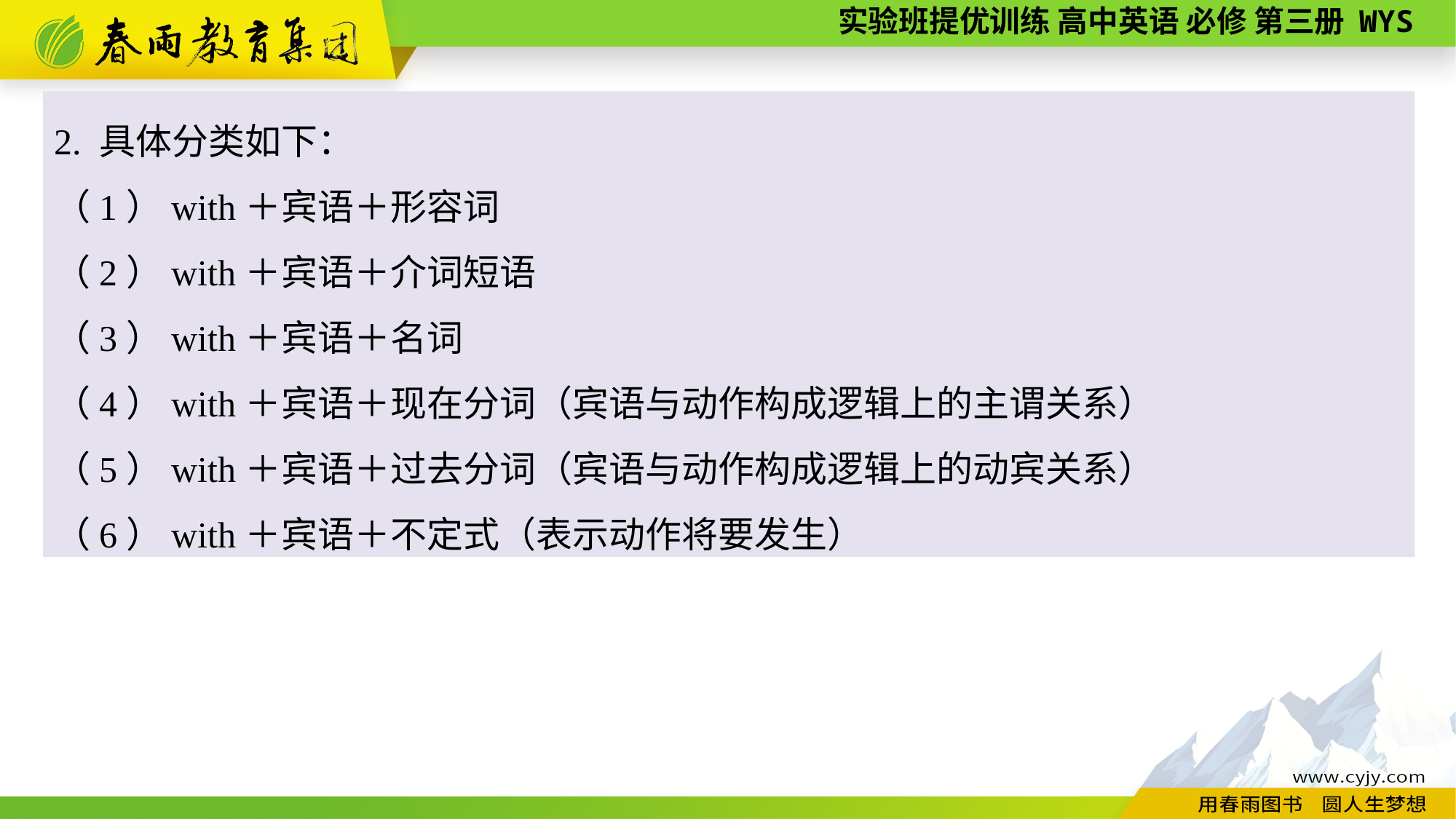

2. 具体分类如下：
（1）with＋宾语＋形容词
（2）with＋宾语＋介词短语
（3）with＋宾语＋名词
（4）with＋宾语＋现在分词（宾语与动作构成逻辑上的主谓关系）
（5）with＋宾语＋过去分词（宾语与动作构成逻辑上的动宾关系）
（6）with＋宾语＋不定式（表示动作将要发生）